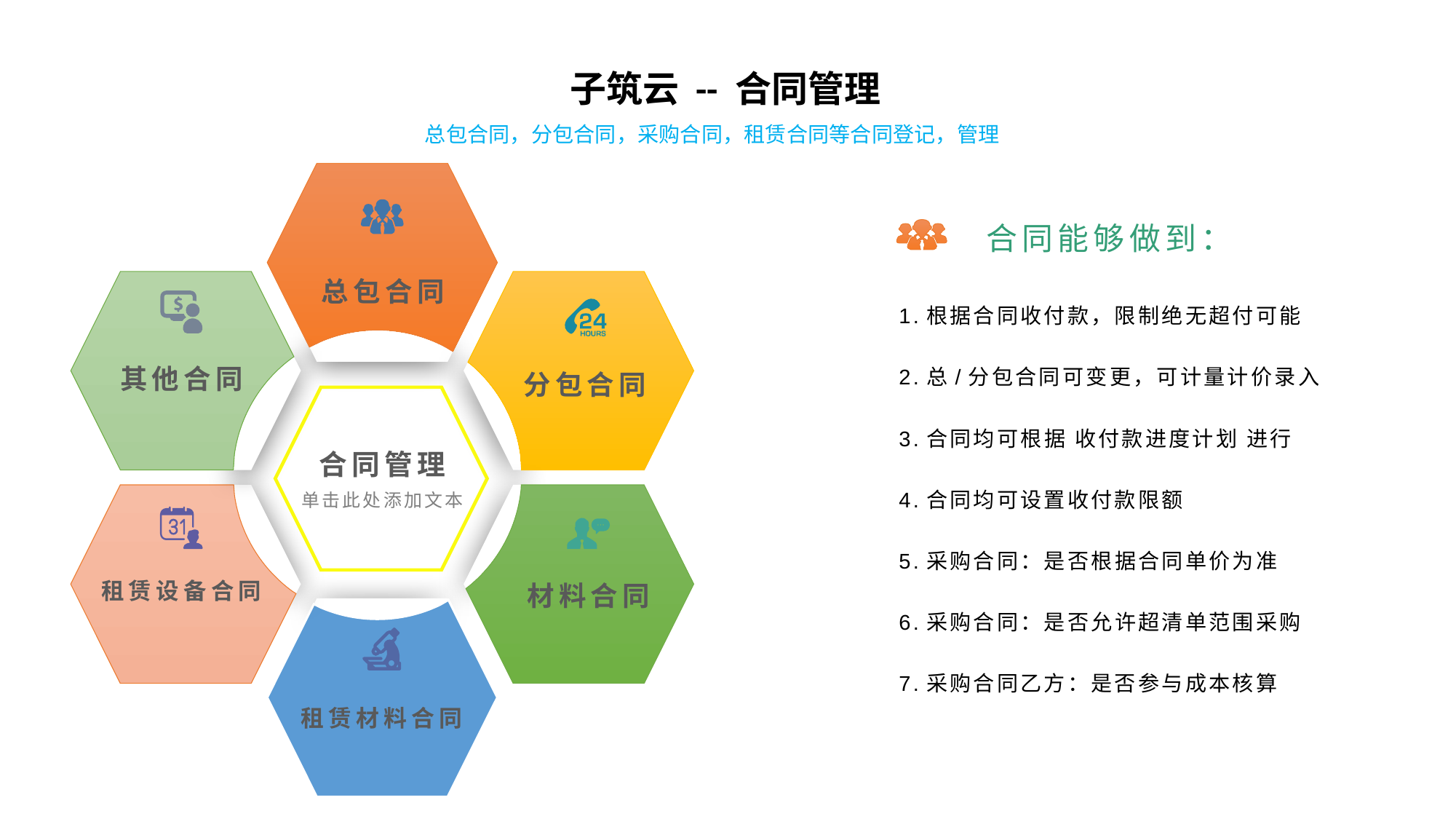

子筑云 -- 合同管理
总包合同，分包合同，采购合同，租赁合同等合同登记，管理

合同能够做到：

总包合同

1.根据合同收付款，限制绝无超付可能

2.总/分包合同可变更，可计量计价录入

3.合同均可根据 收付款进度计划 进行

4.合同均可设置收付款限额

5.采购合同：是否根据合同单价为准

6.采购合同：是否允许超清单范围采购

7.采购合同乙方：是否参与成本核算

其他合同
分包合同

合同管理
单击此处添加文本

租赁设备合同
材料合同

租赁材料合同